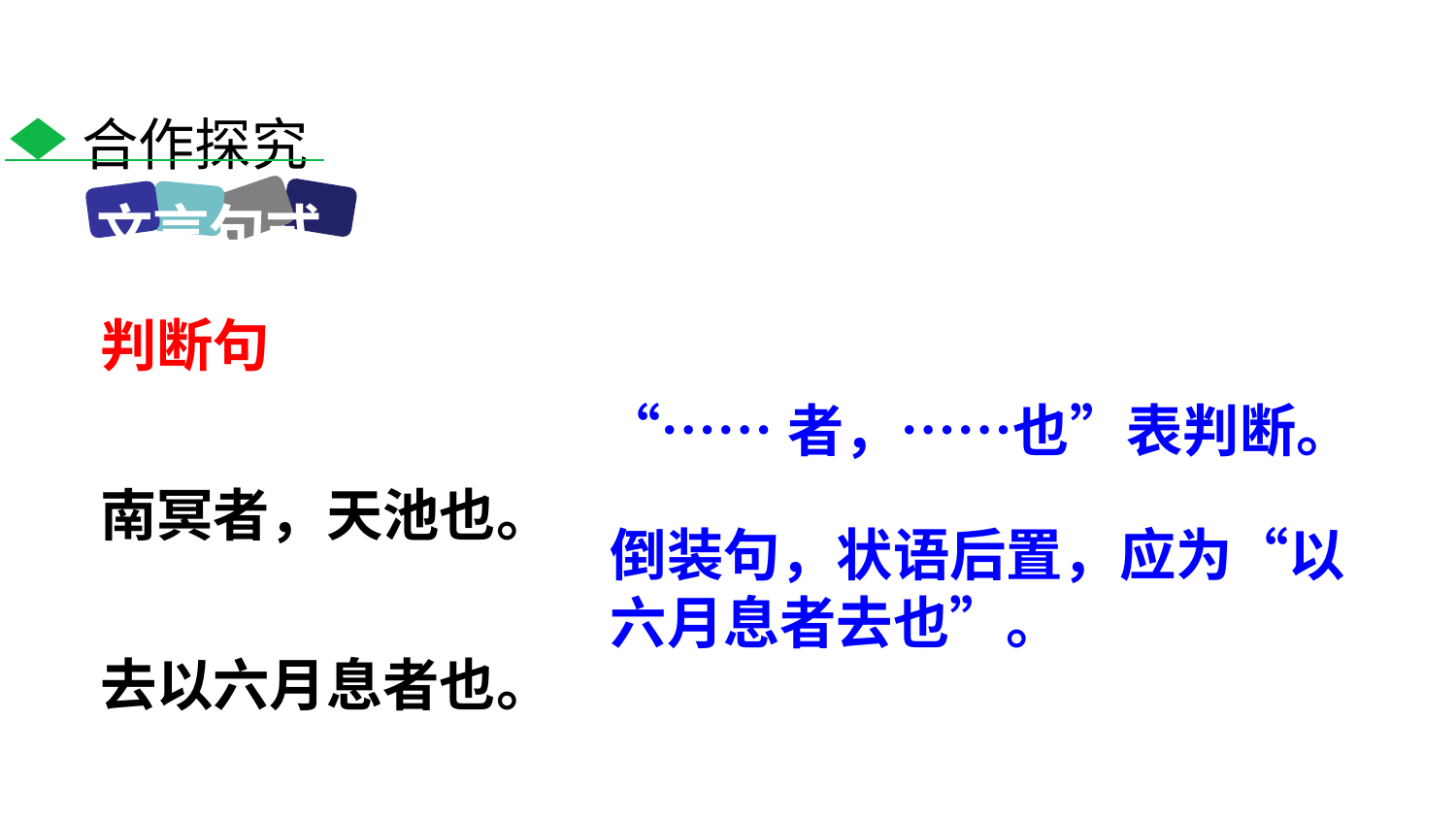

合作探究

文言句式

判断句
南冥者，天池也。
去以六月息者也。
“……者，……也”表判断。
倒装句，状语后置，应为“以六月息者去也”。